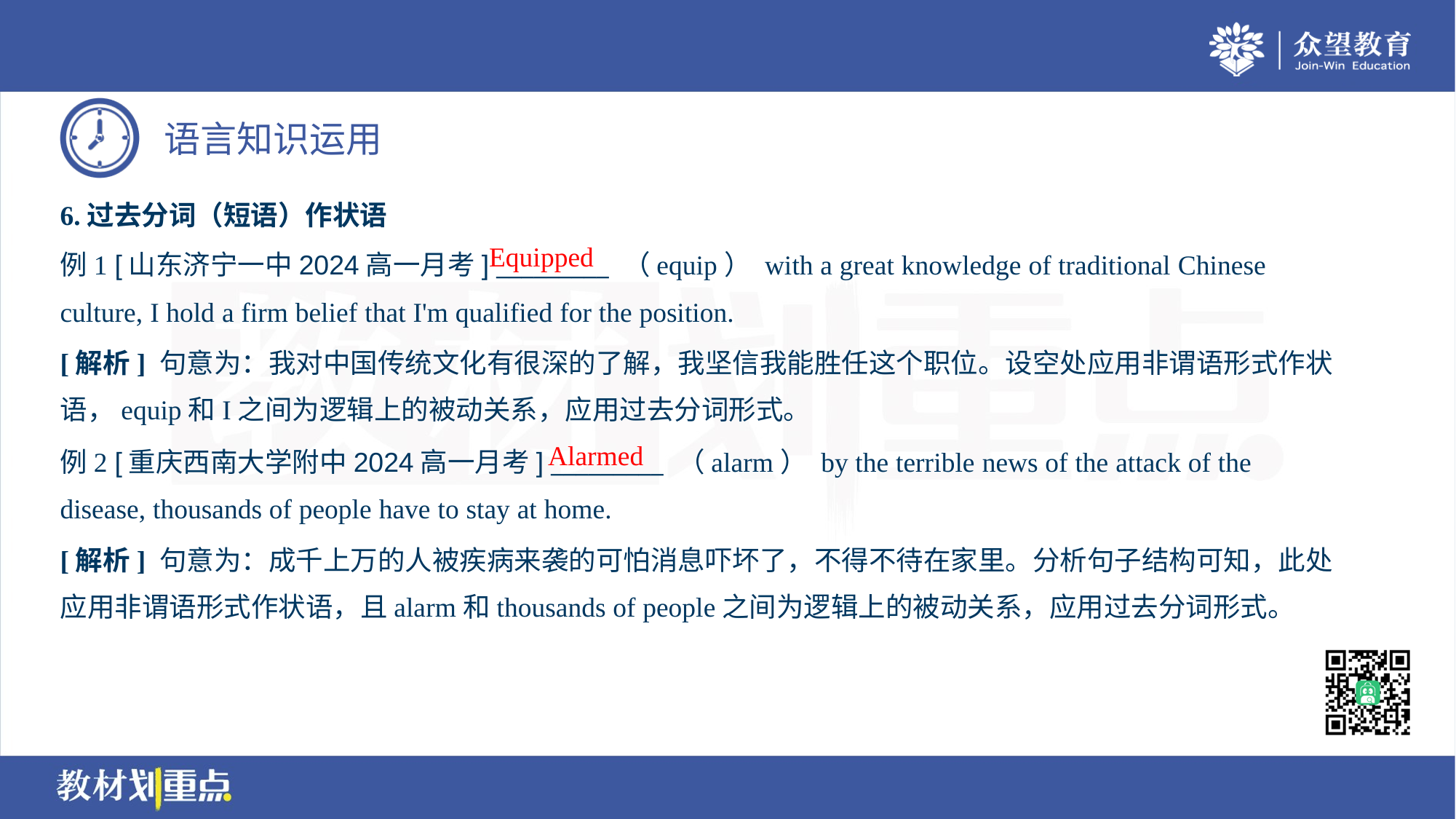

6.过去分词（短语）作状语
例1 [山东济宁一中2024高一月考] _________ （equip） with a great knowledge of traditional Chinese
culture, I hold a firm belief that I'm qualified for the position.
Equipped
[解析] 句意为：我对中国传统文化有很深的了解，我坚信我能胜任这个职位。设空处应用非谓语形式作状
语，equip和I之间为逻辑上的被动关系，应用过去分词形式。
Alarmed
例2 [重庆西南大学附中2024高一月考] _________ （alarm） by the terrible news of the attack of the
disease, thousands of people have to stay at home.
[解析] 句意为：成千上万的人被疾病来袭的可怕消息吓坏了，不得不待在家里。分析句子结构可知，此处
应用非谓语形式作状语，且alarm和thousands of people之间为逻辑上的被动关系，应用过去分词形式。